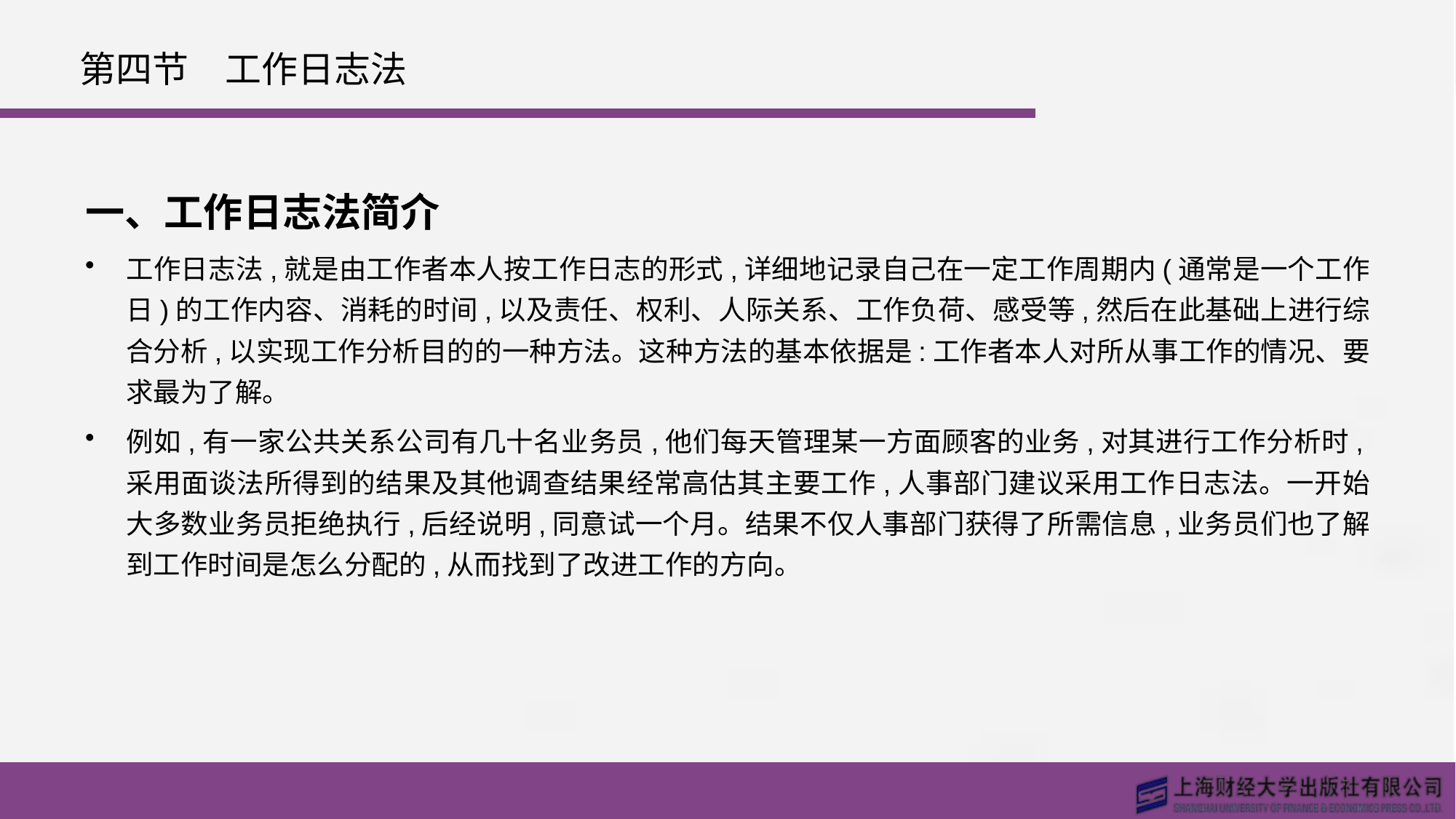

# 第四节　工作日志法
一、工作日志法简介
工作日志法,就是由工作者本人按工作日志的形式,详细地记录自己在一定工作周期内(通常是一个工作日)的工作内容、消耗的时间,以及责任、权利、人际关系、工作负荷、感受等,然后在此基础上进行综合分析,以实现工作分析目的的一种方法。这种方法的基本依据是:工作者本人对所从事工作的情况、要求最为了解。
例如,有一家公共关系公司有几十名业务员,他们每天管理某一方面顾客的业务,对其进行工作分析时,采用面谈法所得到的结果及其他调查结果经常高估其主要工作,人事部门建议采用工作日志法。一开始大多数业务员拒绝执行,后经说明,同意试一个月。结果不仅人事部门获得了所需信息,业务员们也了解到工作时间是怎么分配的,从而找到了改进工作的方向。